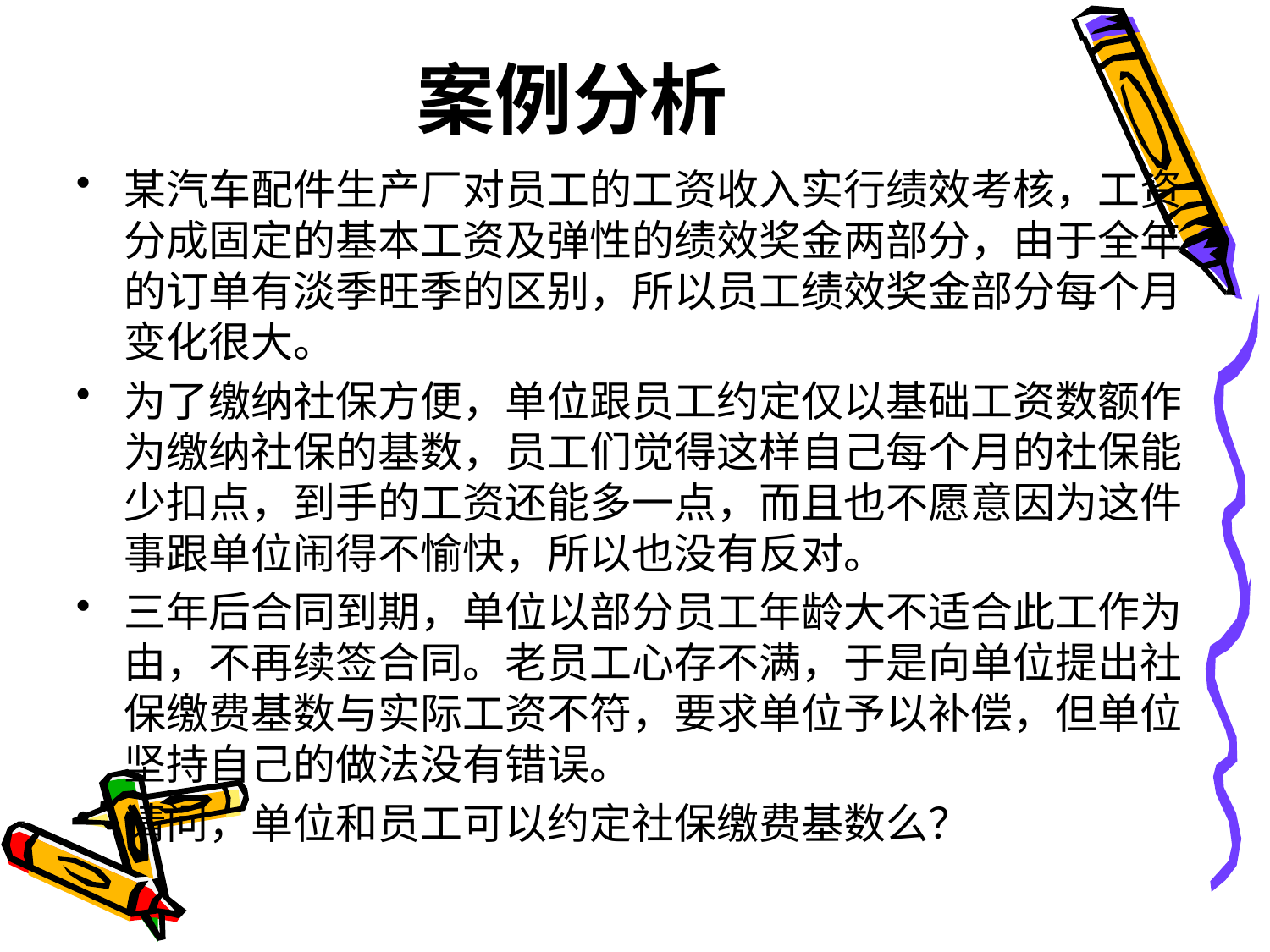

# 案例分析
某汽车配件生产厂对员工的工资收入实行绩效考核，工资分成固定的基本工资及弹性的绩效奖金两部分，由于全年的订单有淡季旺季的区别，所以员工绩效奖金部分每个月变化很大。
为了缴纳社保方便，单位跟员工约定仅以基础工资数额作为缴纳社保的基数，员工们觉得这样自己每个月的社保能少扣点，到手的工资还能多一点，而且也不愿意因为这件事跟单位闹得不愉快，所以也没有反对。
三年后合同到期，单位以部分员工年龄大不适合此工作为由，不再续签合同。老员工心存不满，于是向单位提出社保缴费基数与实际工资不符，要求单位予以补偿，但单位坚持自己的做法没有错误。
请问，单位和员工可以约定社保缴费基数么？